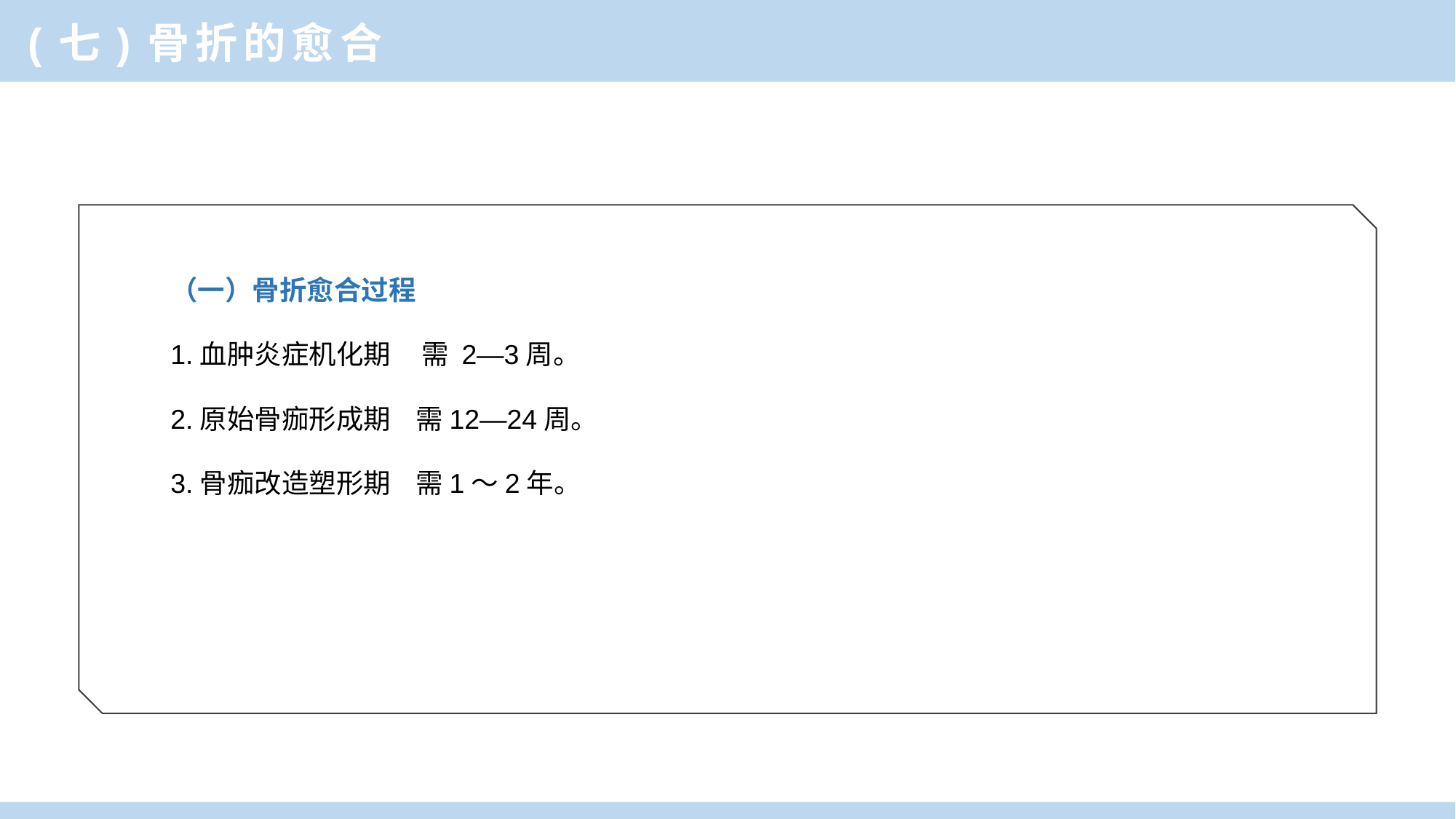

(七)骨折的愈合

（一）骨折愈合过程
1.血肿炎症机化期     需 2—3周。
2.原始骨痂形成期    需12—24周。
3.骨痂改造塑形期    需1～2年。